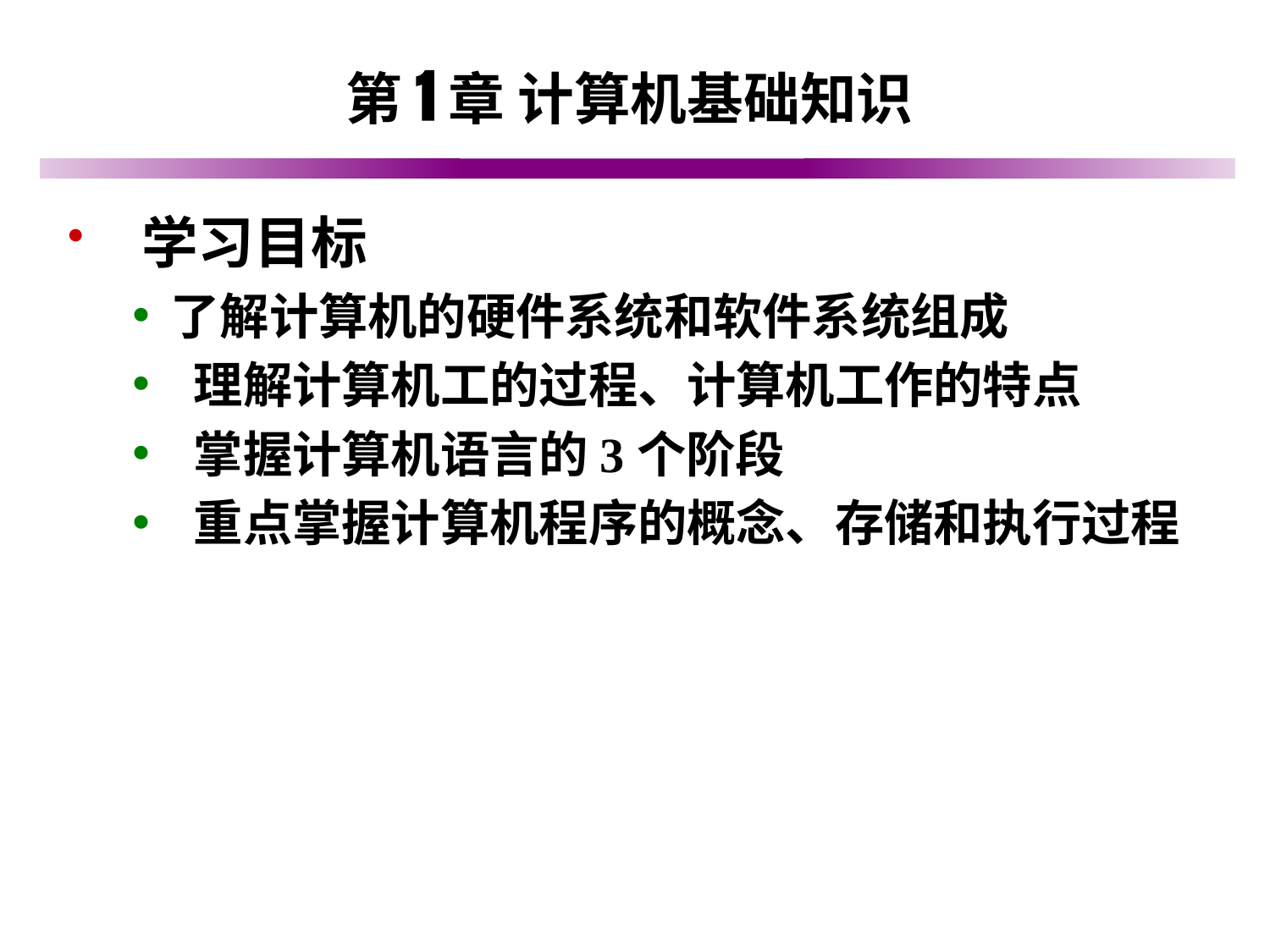

# 第1章 计算机基础知识
 学习目标
了解计算机的硬件系统和软件系统组成
 理解计算机工的过程、计算机工作的特点
 掌握计算机语言的3个阶段
 重点掌握计算机程序的概念、存储和执行过程